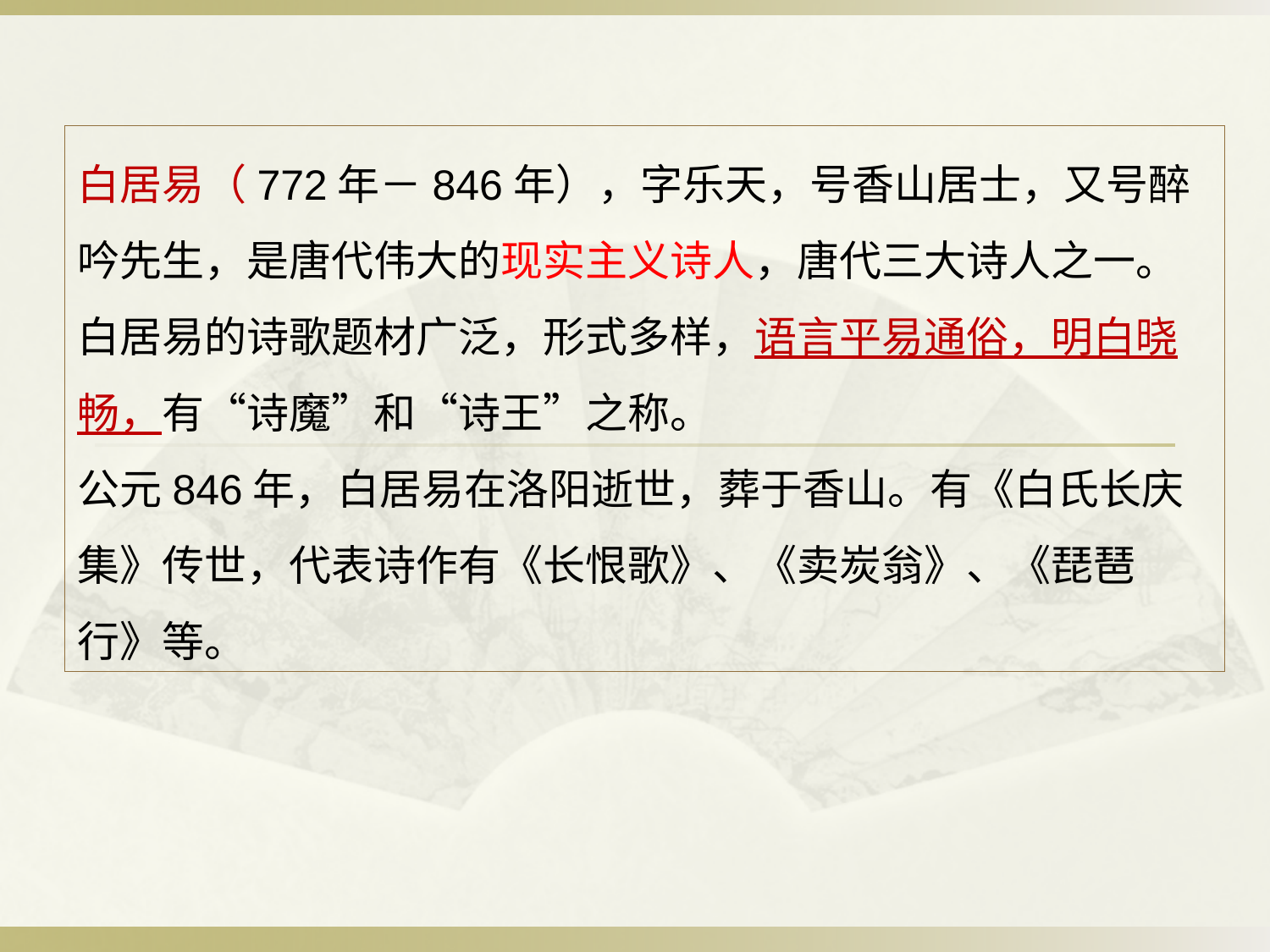

白居易（772年－846年），字乐天，号香山居士，又号醉吟先生，是唐代伟大的现实主义诗人，唐代三大诗人之一。
白居易的诗歌题材广泛，形式多样，语言平易通俗，明白晓畅，有“诗魔”和“诗王”之称。
公元846年，白居易在洛阳逝世，葬于香山。有《白氏长庆集》传世，代表诗作有《长恨歌》、《卖炭翁》、《琵琶行》等。